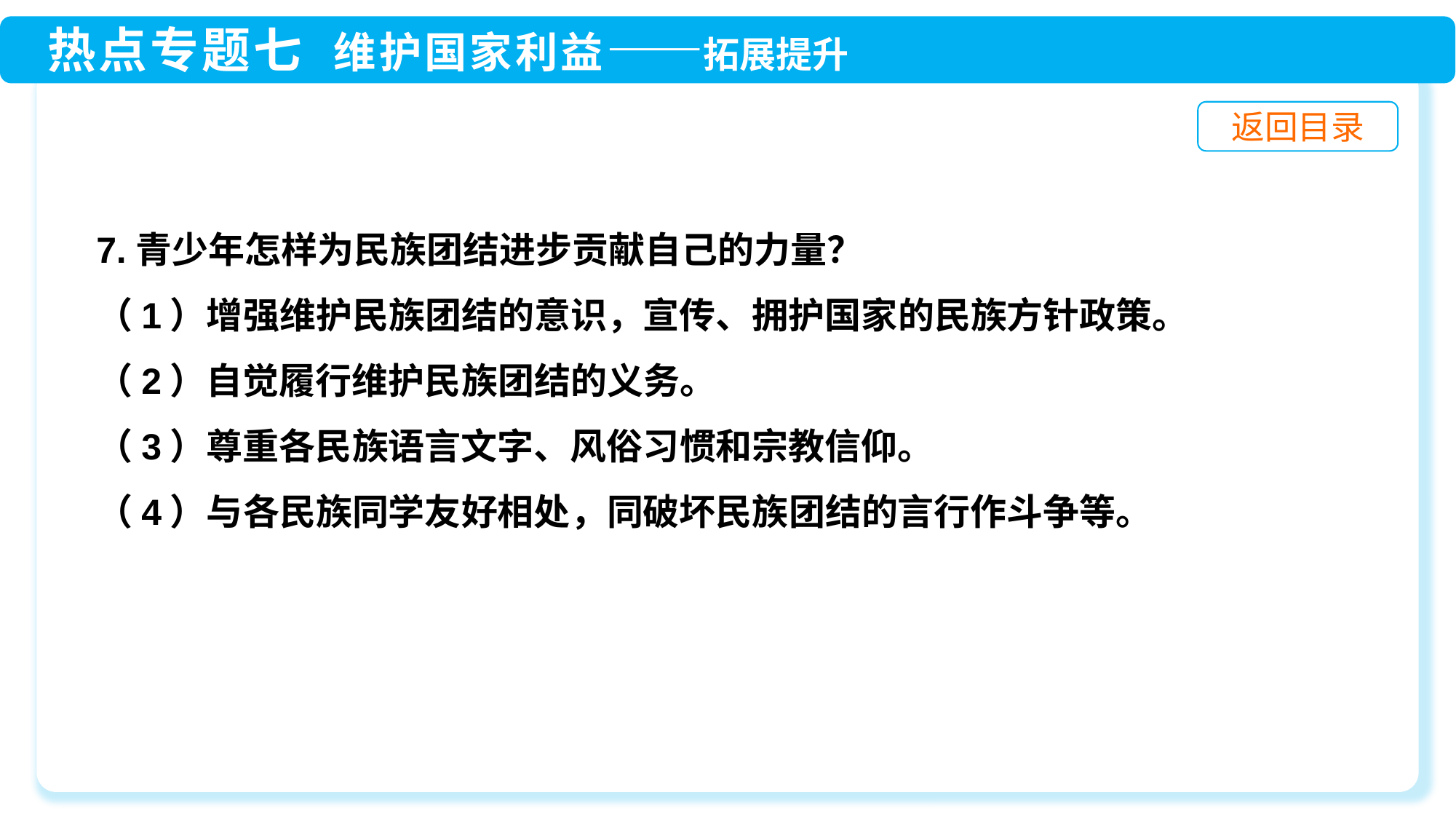

7.青少年怎样为民族团结进步贡献自己的力量？
（1）增强维护民族团结的意识，宣传、拥护国家的民族方针政策。
（2）自觉履行维护民族团结的义务。
（3）尊重各民族语言文字、风俗习惯和宗教信仰。
（4）与各民族同学友好相处，同破坏民族团结的言行作斗争等。